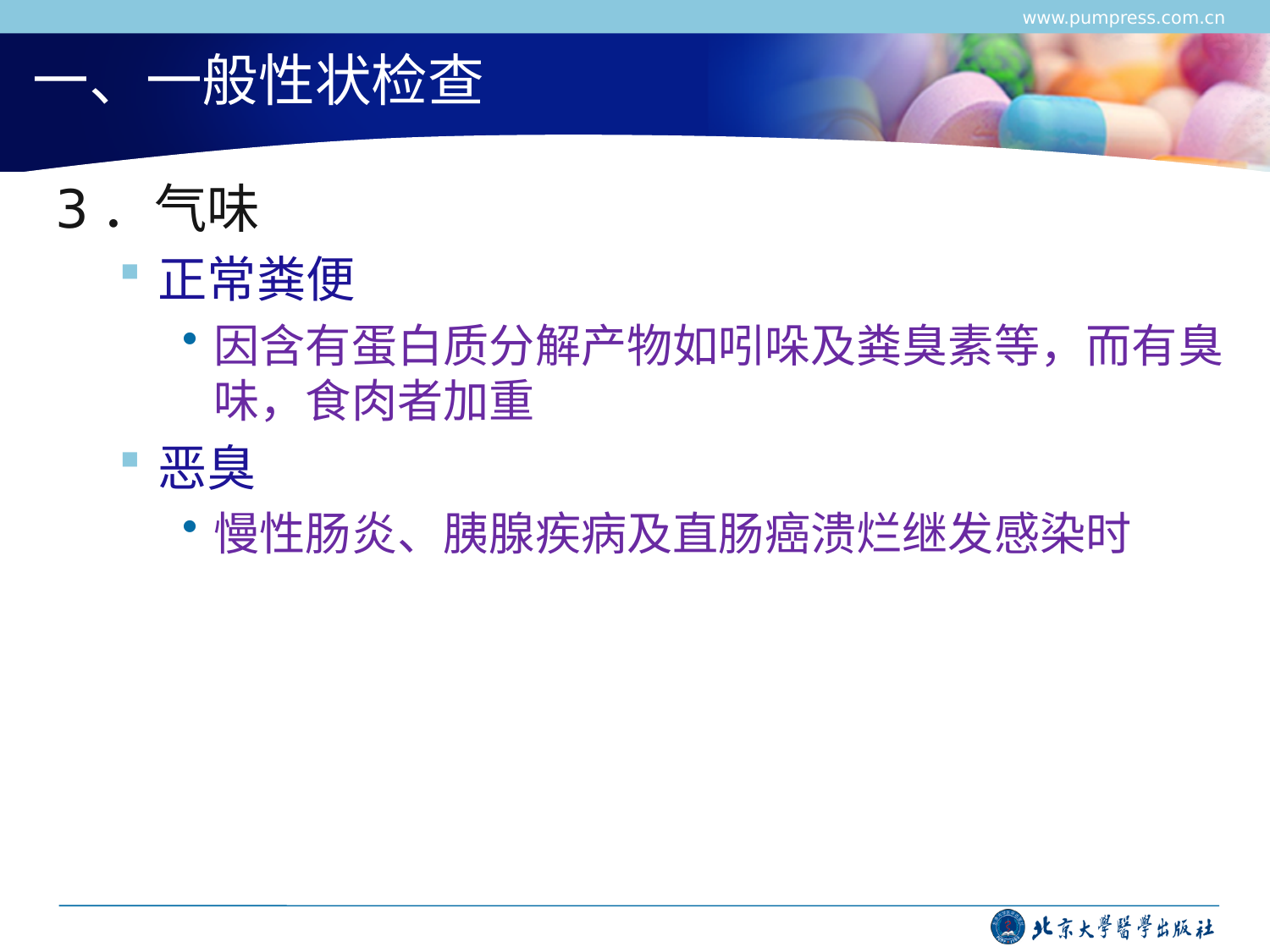

www.pumpress.com.cn
# 一、一般性状检查
3．气味
正常粪便
因含有蛋白质分解产物如吲哚及粪臭素等，而有臭味，食肉者加重
恶臭
慢性肠炎、胰腺疾病及直肠癌溃烂继发感染时